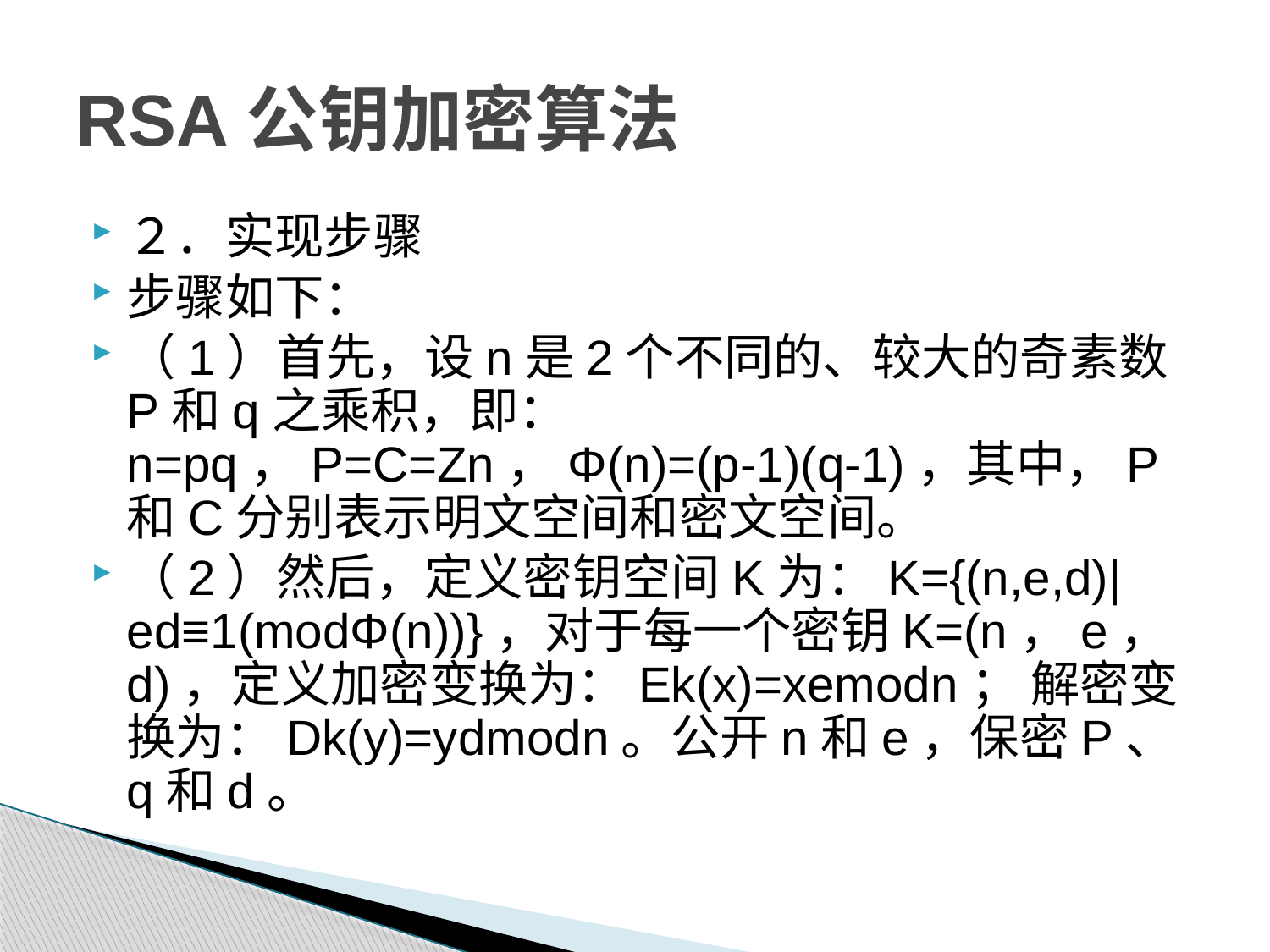

# RSA公钥加密算法
２．实现步骤
步骤如下：
（1）首先，设n是2个不同的、较大的奇素数P和q之乘积，即：n=pq，P=C=Zn，Φ(n)=(p-1)(q-1)，其中，P和C分别表示明文空间和密文空间。
（2）然后，定义密钥空间K为：K={(n,e,d)|ed≡1(modΦ(n))}，对于每一个密钥K=(n，e，d)，定义加密变换为：Ek(x)=xemodn； 解密变换为：Dk(y)=ydmodn。公开n和e，保密P、q和d。